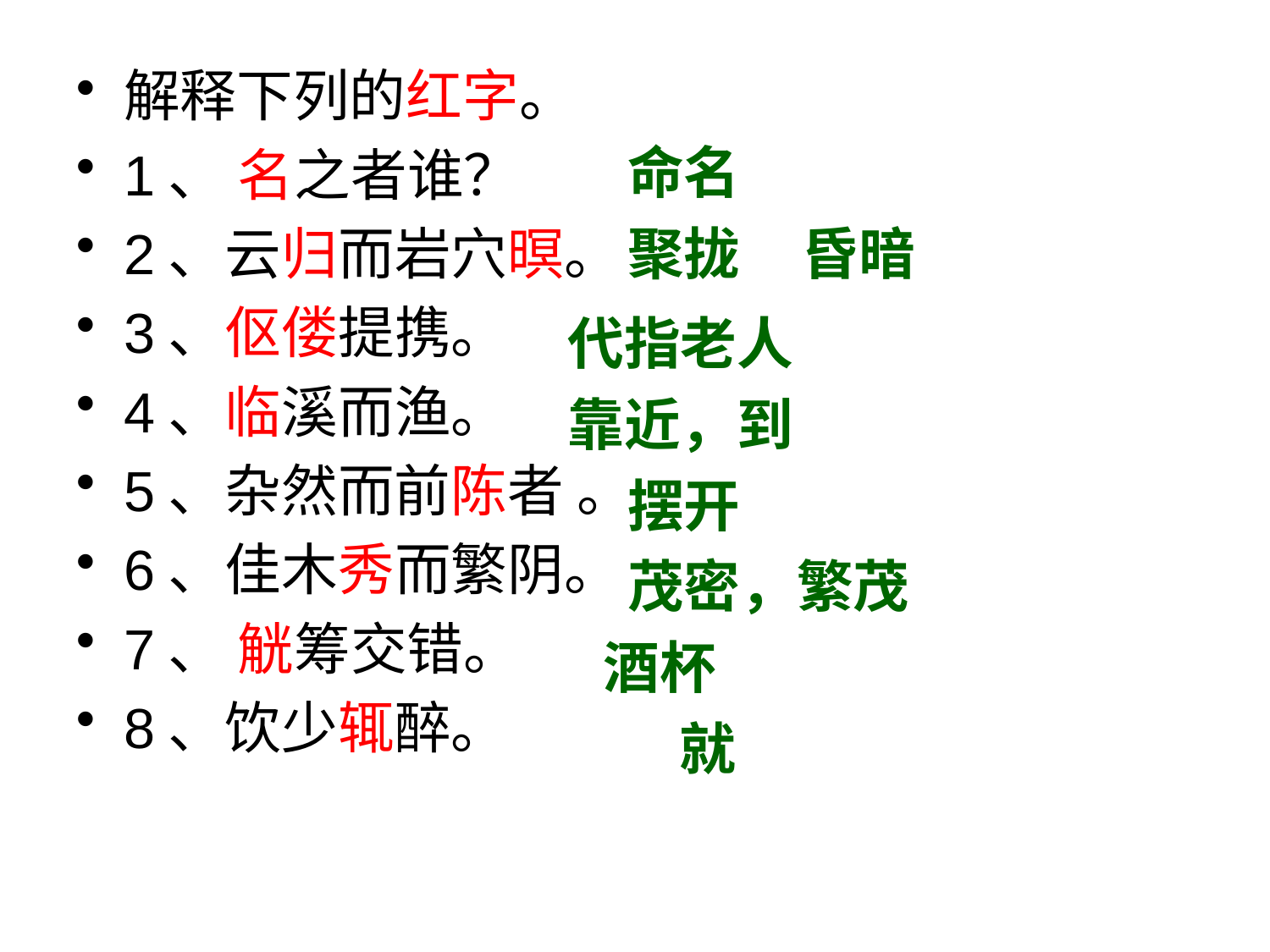

解释下列的红字。
1、 名之者谁？
2、云归而岩穴暝。
3、伛偻提携。
4、临溪而渔。
5、杂然而前陈者 。
6、佳木秀而繁阴。
7、 觥筹交错。
8、饮少辄醉。
命名
聚拢
昏暗
代指老人
靠近，到
摆开
茂密，繁茂
酒杯
就